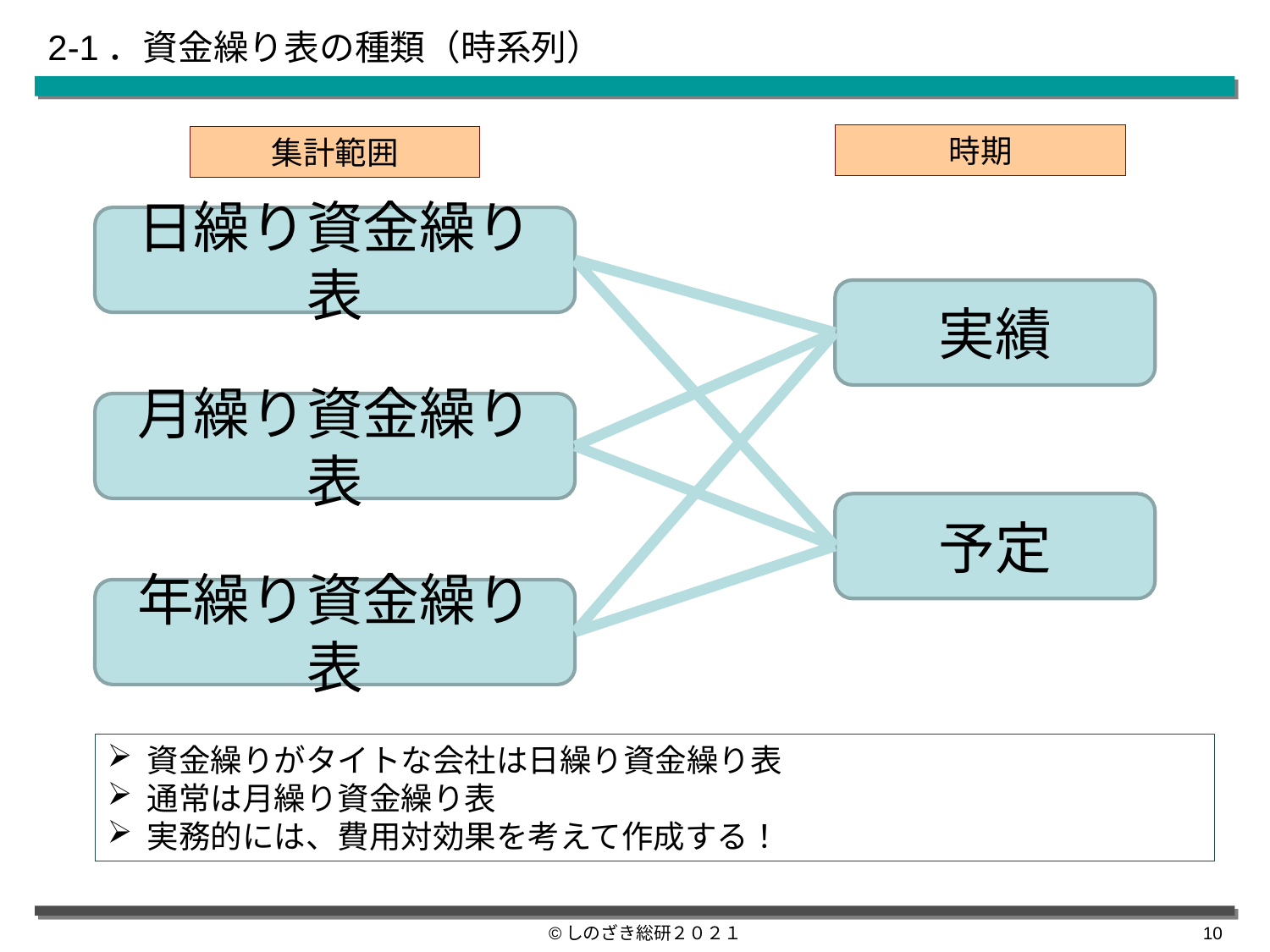

# 2-1．資金繰り表の種類（時系列）
時期
集計範囲
日繰り資金繰り表
実績
月繰り資金繰り表
予定
年繰り資金繰り表
資金繰りがタイトな会社は日繰り資金繰り表
通常は月繰り資金繰り表
実務的には、費用対効果を考えて作成する！
©しのざき総研２０２１
10